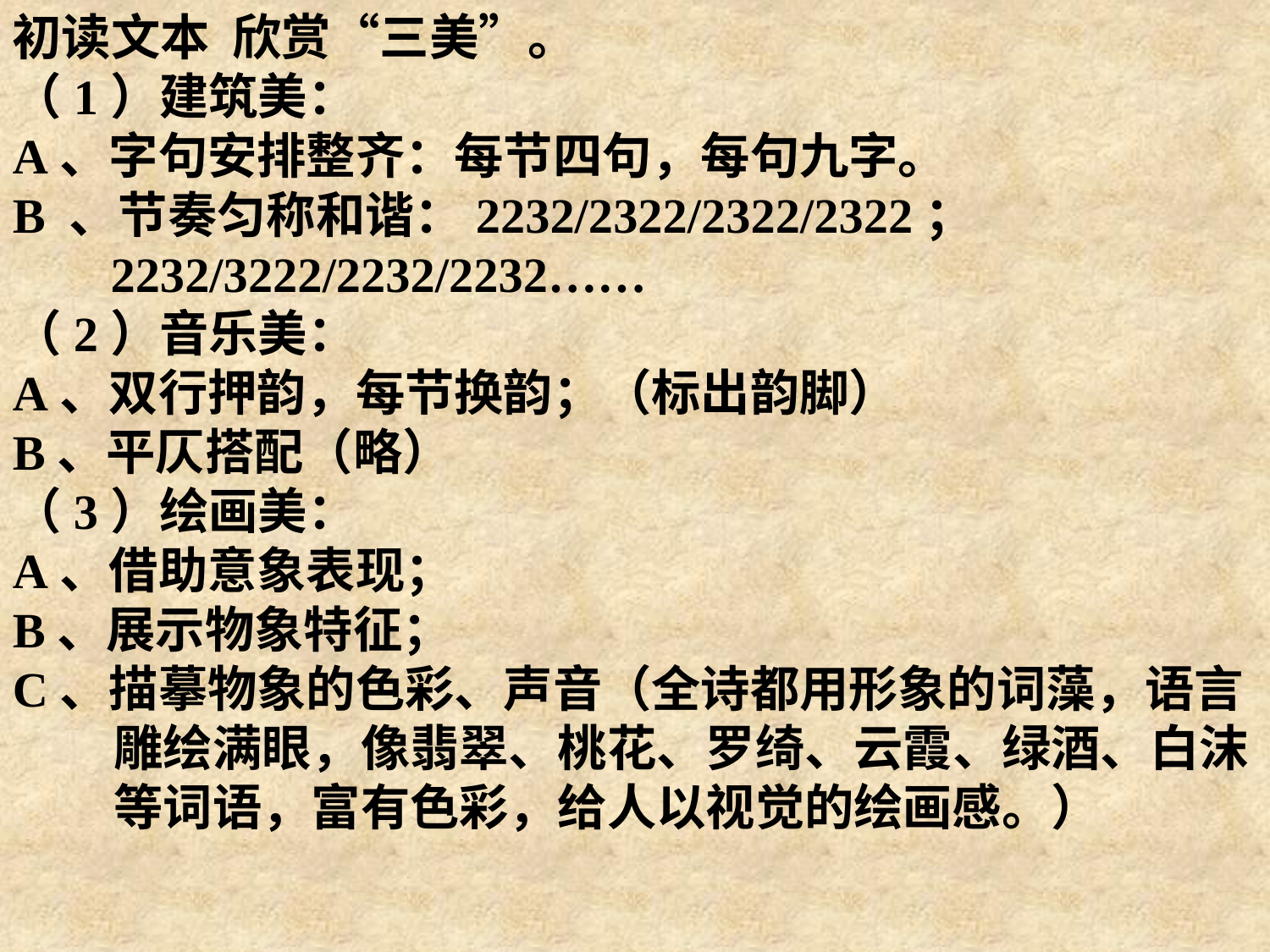

初读文本  欣赏“三美”。
（1）建筑美：
A、字句安排整齐：每节四句，每句九字。
B 、节奏匀称和谐：2232/2322/2322/2322；
        2232/3222/2232/2232……
（2）音乐美：
A、双行押韵，每节换韵；（标出韵脚）
B、平仄搭配（略）
（3）绘画美：
A、借助意象表现；
B、展示物象特征；
C、描摹物象的色彩、声音（全诗都用形象的词藻，语言
        雕绘满眼，像翡翠、桃花、罗绮、云霞、绿酒、白沫
        等词语，富有色彩，给人以视觉的绘画感。）